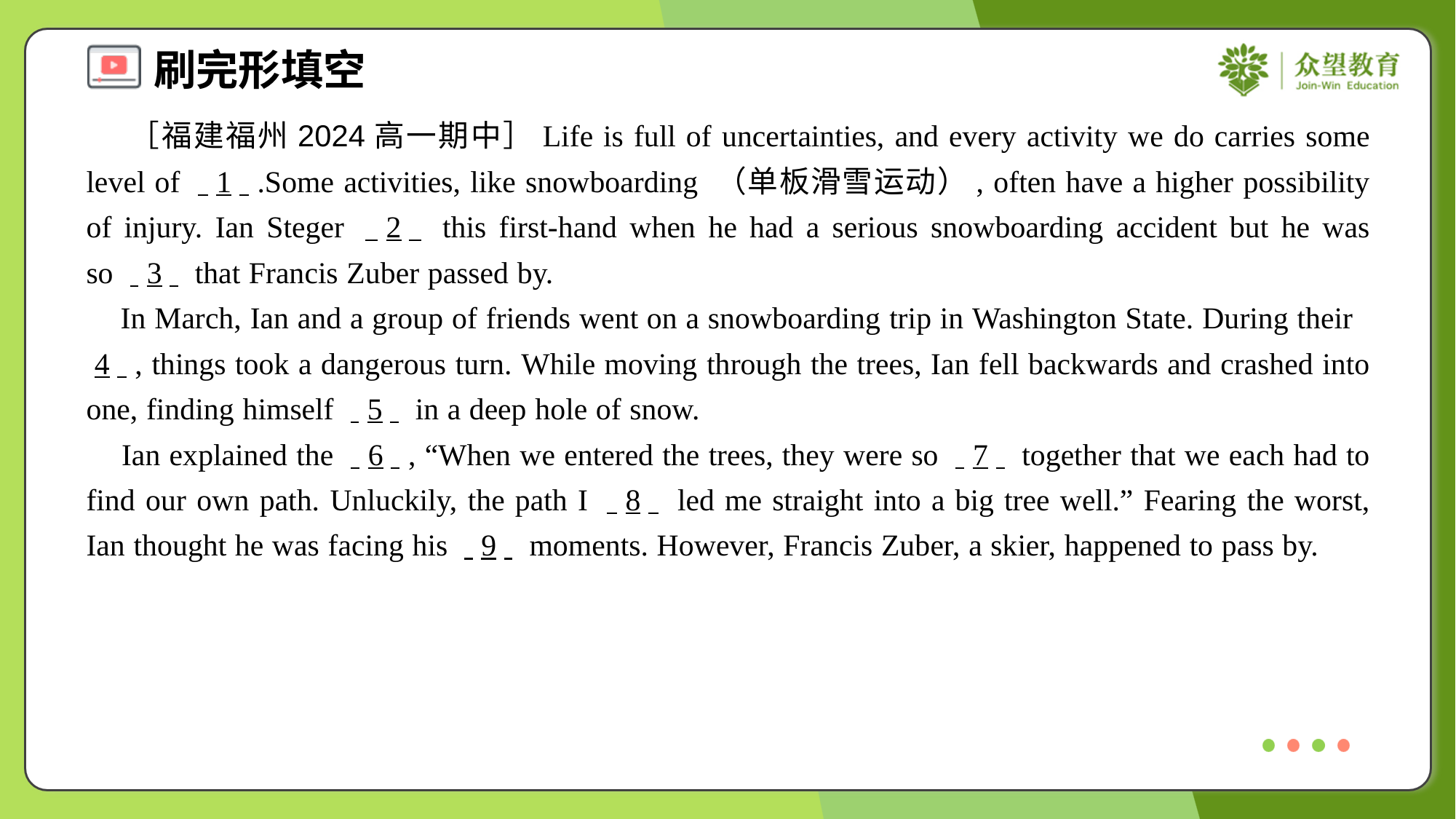

［福建福州2024高一期中］Life is full of uncertainties, and every activity we do carries some level of . .1. ..Some activities, like snowboarding （单板滑雪运动）, often have a higher possibility of injury. Ian Steger . .2. . this first-hand when he had a serious snowboarding accident but he was so . .3. . that Francis Zuber passed by.
    In March, Ian and a group of friends went on a snowboarding trip in Washington State. During their . .4. ., things took a dangerous turn. While moving through the trees, Ian fell backwards and crashed into one, finding himself . .5. . in a deep hole of snow.
    Ian explained the . .6. ., “When we entered the trees, they were so . .7. . together that we each had to find our own path. Unluckily, the path I . .8. . led me straight into a big tree well.” Fearing the worst, Ian thought he was facing his . .9. . moments. However, Francis Zuber, a skier, happened to pass by.